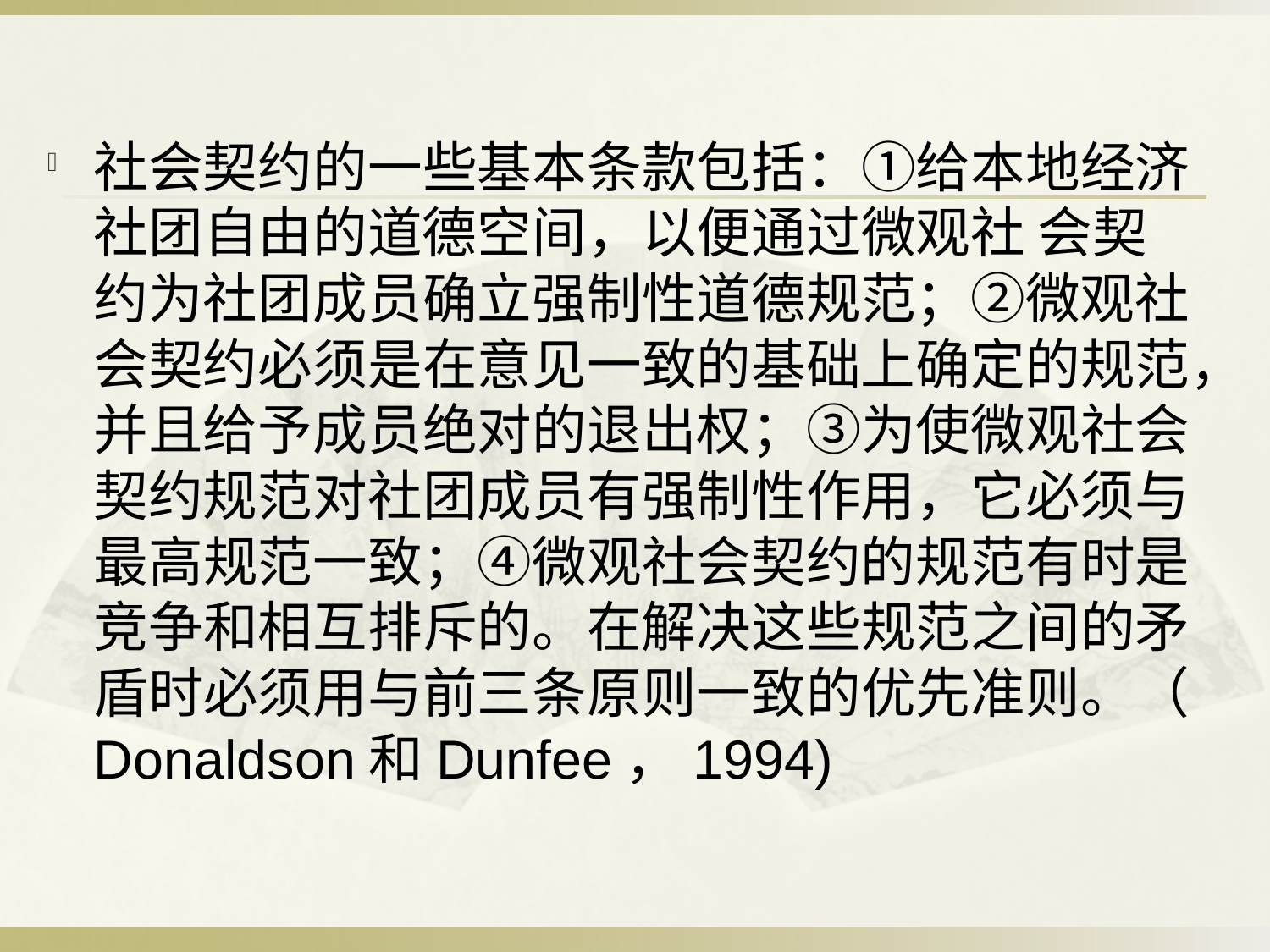

#
社会契约的一些基本条款包括：①给本地经济社团自由的道德空间，以便通过微观社 会契约为社团成员确立强制性道德规范；②微观社会契约必须是在意见一致的基础上确定的规范，并且给予成员绝对的退出权；③为使微观社会契约规范对社团成员有强制性作用，它必须与最高规范一致；④微观社会契约的规范有时是竞争和相互排斥的。在解决这些规范之间的矛盾时必须用与前三条原则一致的优先准则。（ Donaldson和Dunfee，1994)